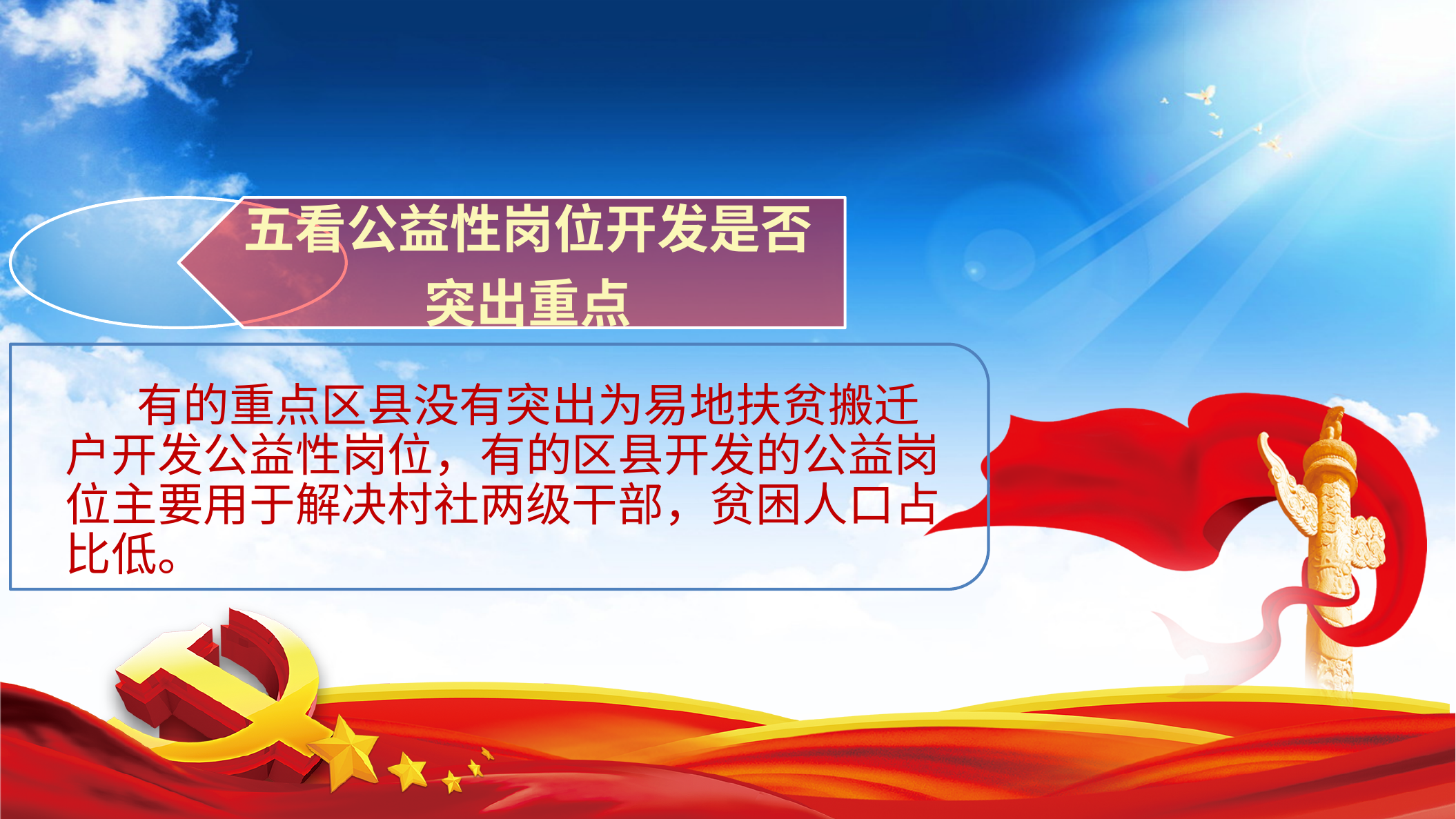

五看公益性岗位开发是否突出重点

         有的重点区县没有突出为易地扶贫搬迁户开发公益性岗位，有的区县开发的公益岗位主要用于解决村社两级干部，贫困人口占比低。